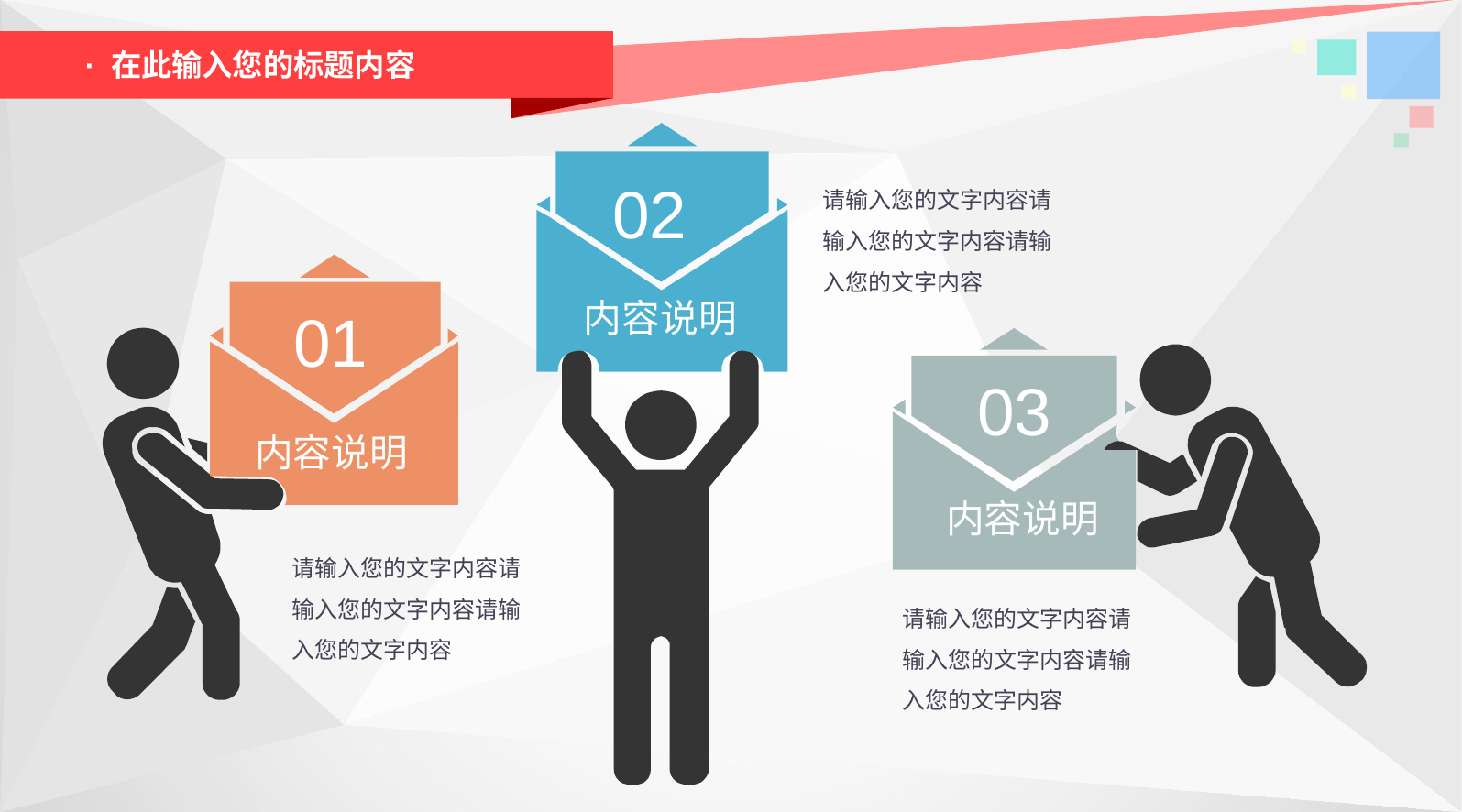

· 在此输入您的标题内容

02
请输入您的文字内容请输入您的文字内容请输入您的文字内容

01
内容说明

03
内容说明
内容说明
请输入您的文字内容请输入您的文字内容请输入您的文字内容
请输入您的文字内容请输入您的文字内容请输入您的文字内容